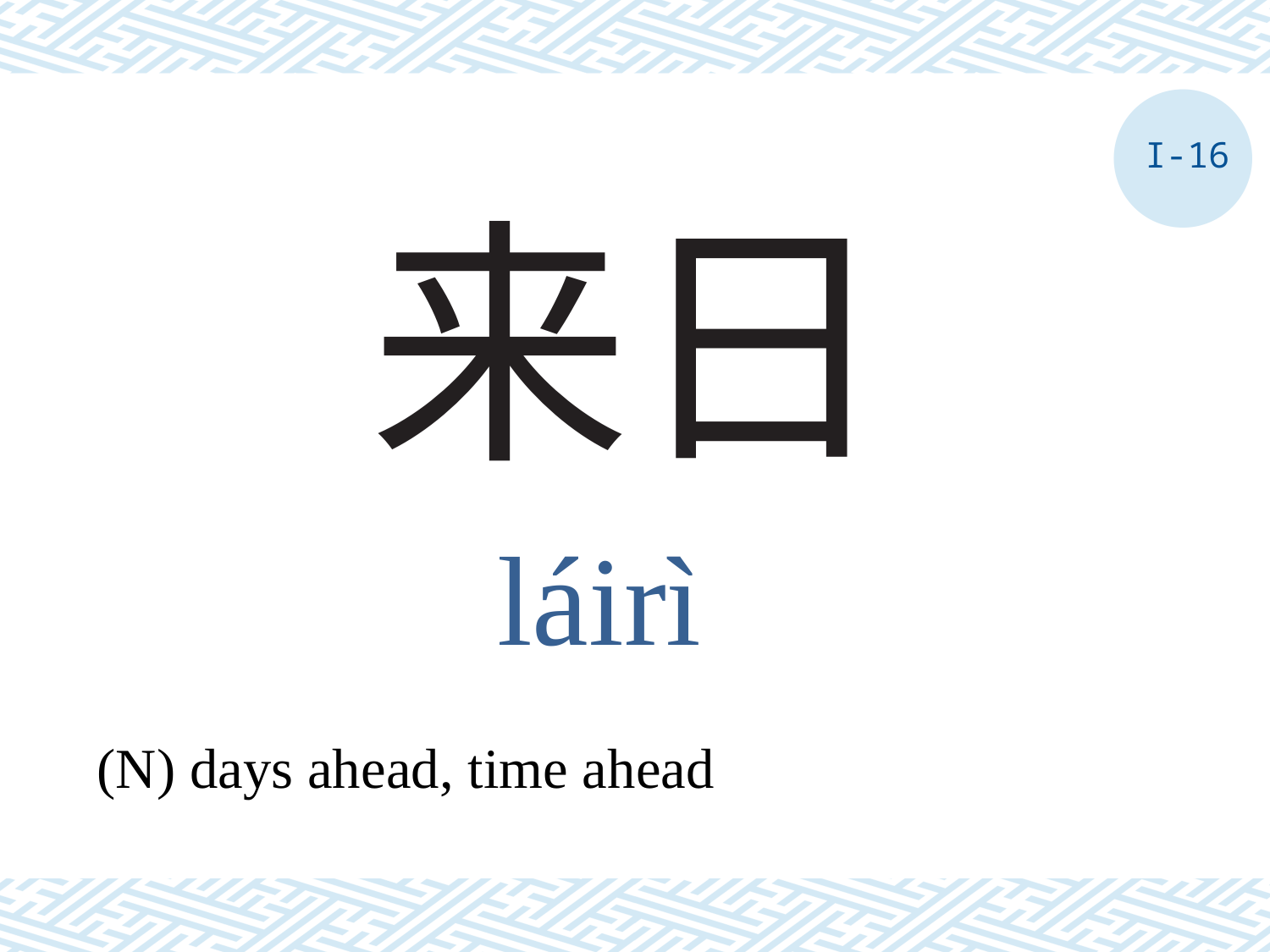

I-16

# 来日
láirì
(N) days ahead, time ahead